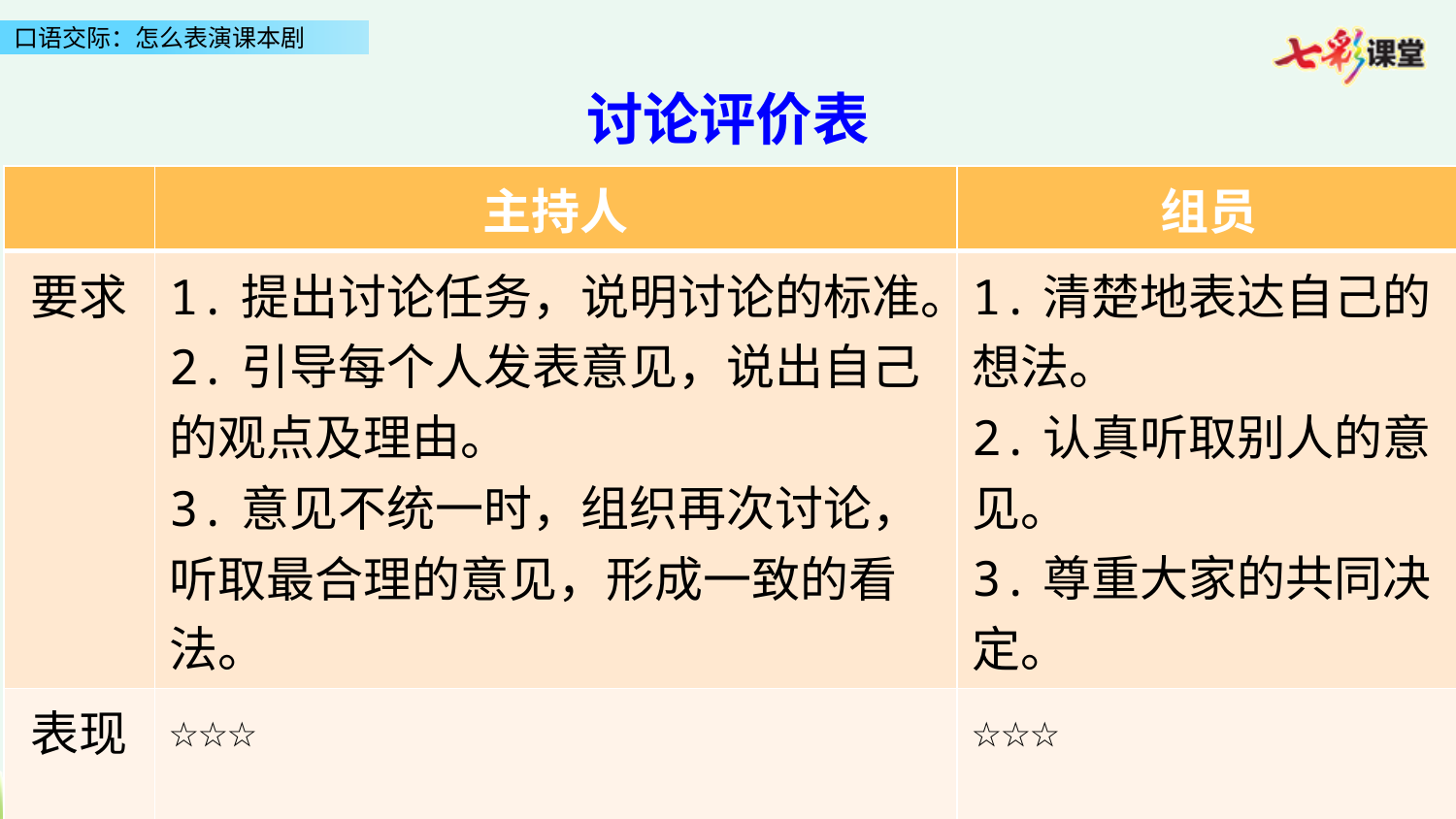

讨论评价表
|  | 主持人 | 组员 |
| --- | --- | --- |
| 要求 | 1.提出讨论任务，说明讨论的标准。 2.引导每个人发表意见，说出自己的观点及理由。 3.意见不统一时，组织再次讨论，听取最合理的意见，形成一致的看法。 | 1.清楚地表达自己的想法。 2.认真听取别人的意见。 3.尊重大家的共同决定。 |
| 表现 | ☆☆☆ | ☆☆☆ |